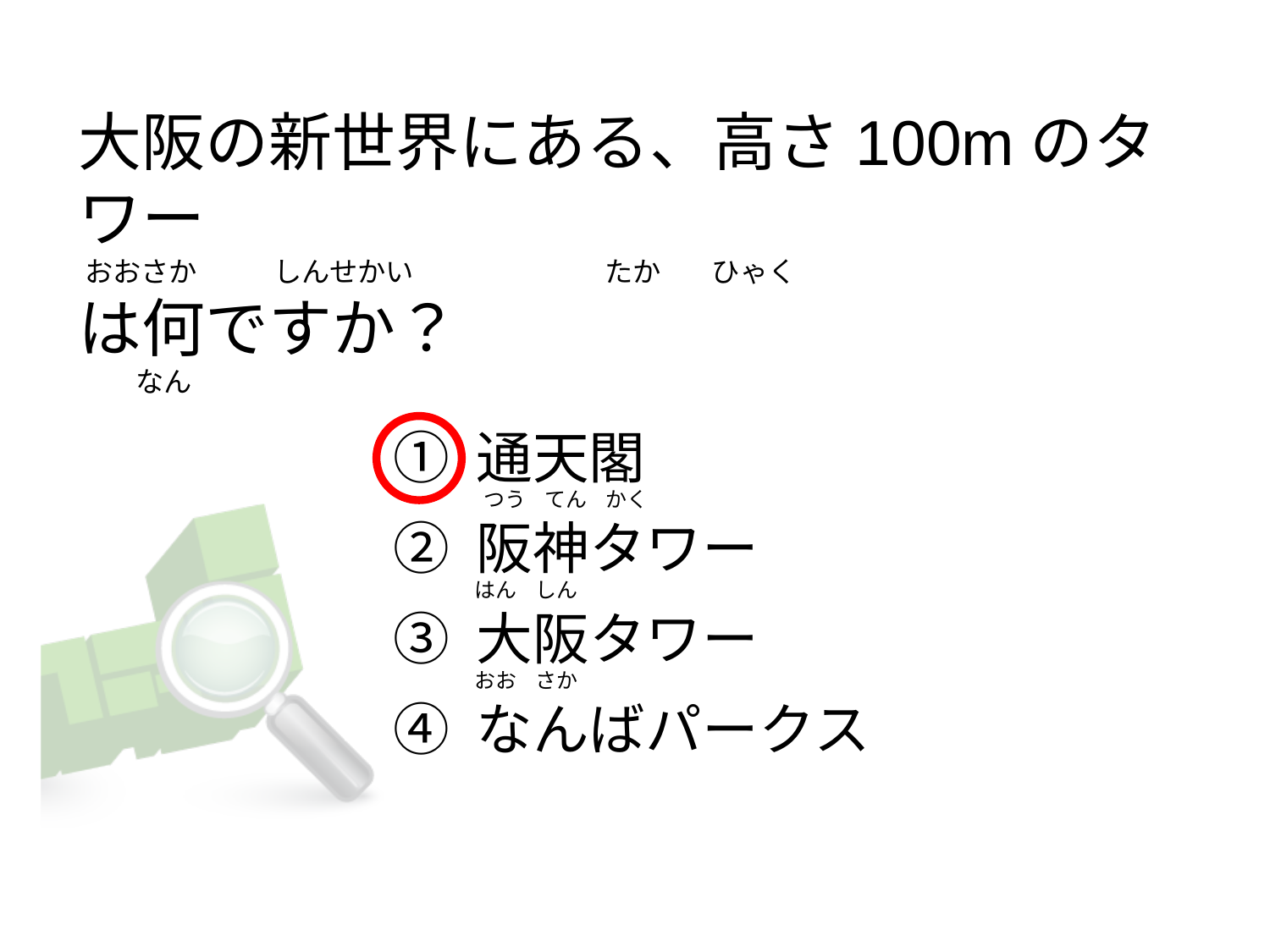

# 大阪の新世界にある、高さ100mのタワー  おおさか            しんせかい                              たか        ひゃく
は何ですか？
         なん
① 通天閣
② 阪神タワー
③ 大阪タワー
④ なんばパークス

 つう    てん    かく
はん    しん
おお    さか